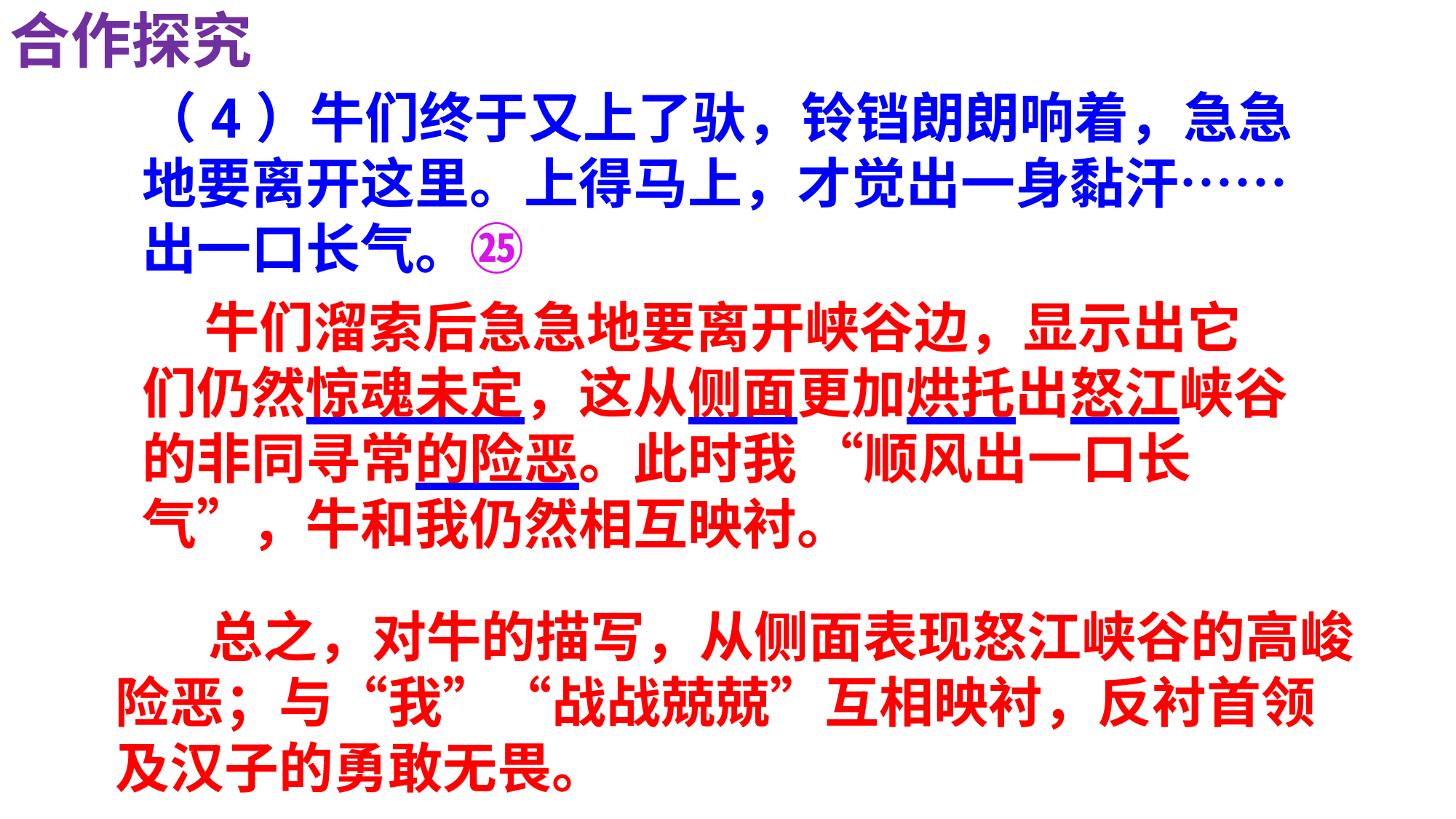

合作探究
（4）牛们终于又上了驮，铃铛朗朗响着，急急地要离开这里。上得马上，才觉出一身黏汗……出一口长气。㉕
    牛们溜索后急急地要离开峡谷边，显示出它们仍然惊魂未定，这从侧面更加烘托出怒江峡谷的非同寻常的险恶。此时我 “顺风出一口长气”，牛和我仍然相互映衬。
              总之，对牛的描写，从侧面表现怒江峡谷的高峻险恶；与“我”“战战兢兢”互相映衬，反衬首领及汉子的勇敢无畏。